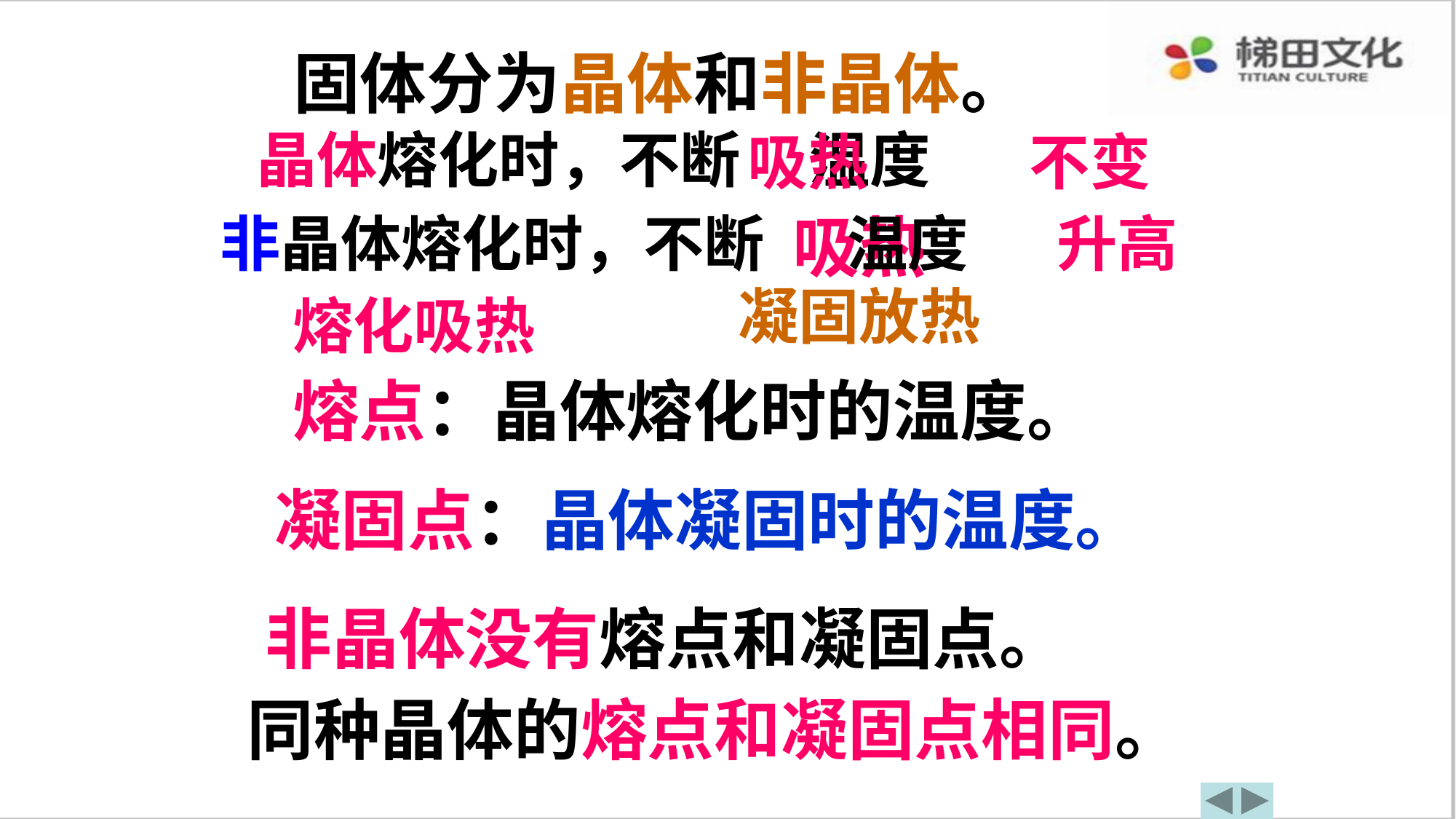

固体分为晶体和非晶体。
晶体熔化时，不断     温度
吸热
不变
非晶体熔化时，不断      温度
吸热
升高
凝固放热
熔化吸热
熔点：晶体熔化时的温度。
凝固点：晶体凝固时的温度。
非晶体没有熔点和凝固点。
同种晶体的熔点和凝固点相同。